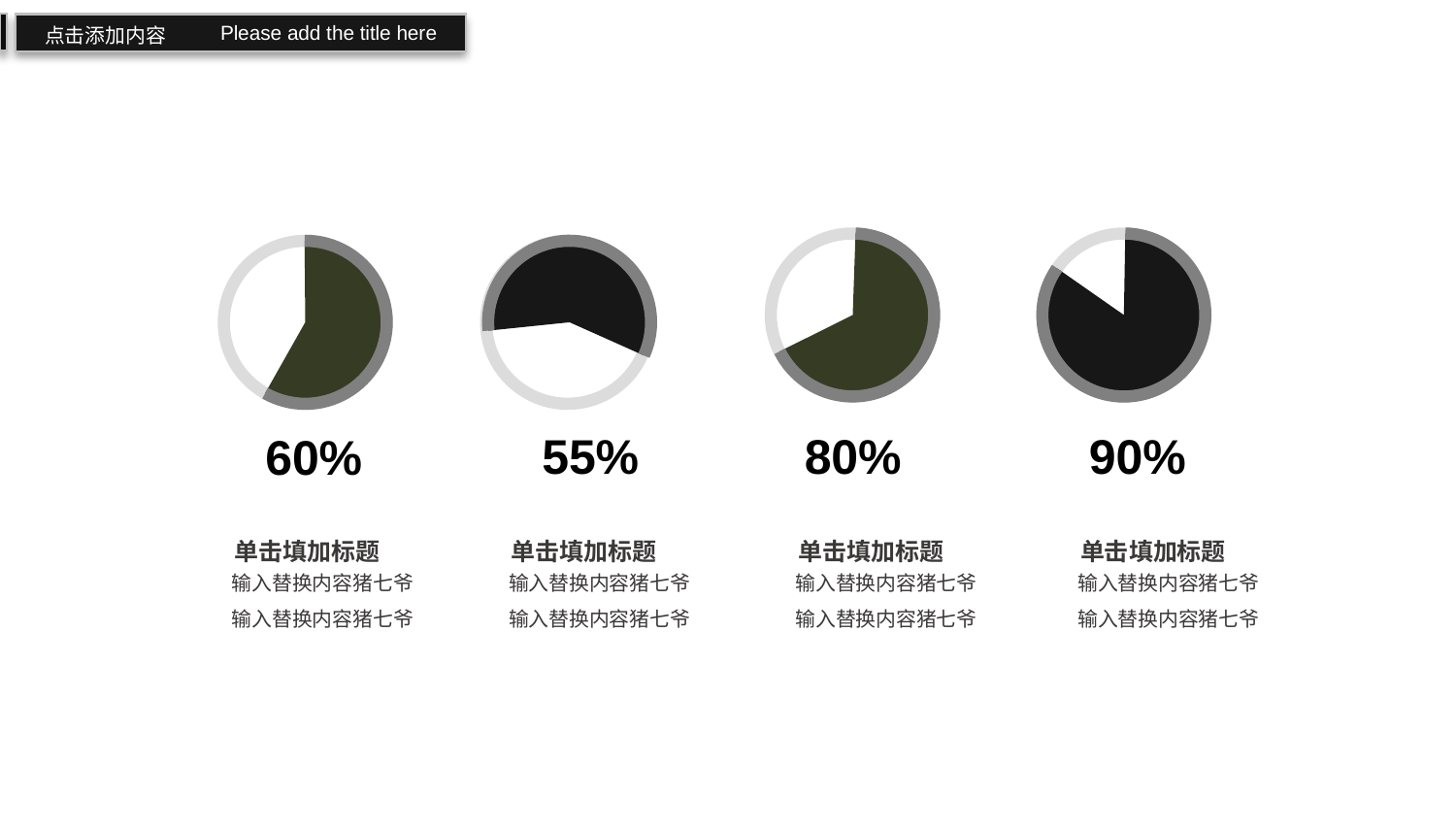

Please add the title here

点击添加内容

90%
55%
80%
60%
单击填加标题
单击填加标题
单击填加标题
单击填加标题
输入替换内容猪七爷
输入替换内容猪七爷
输入替换内容猪七爷
输入替换内容猪七爷
输入替换内容猪七爷
输入替换内容猪七爷
输入替换内容猪七爷
输入替换内容猪七爷